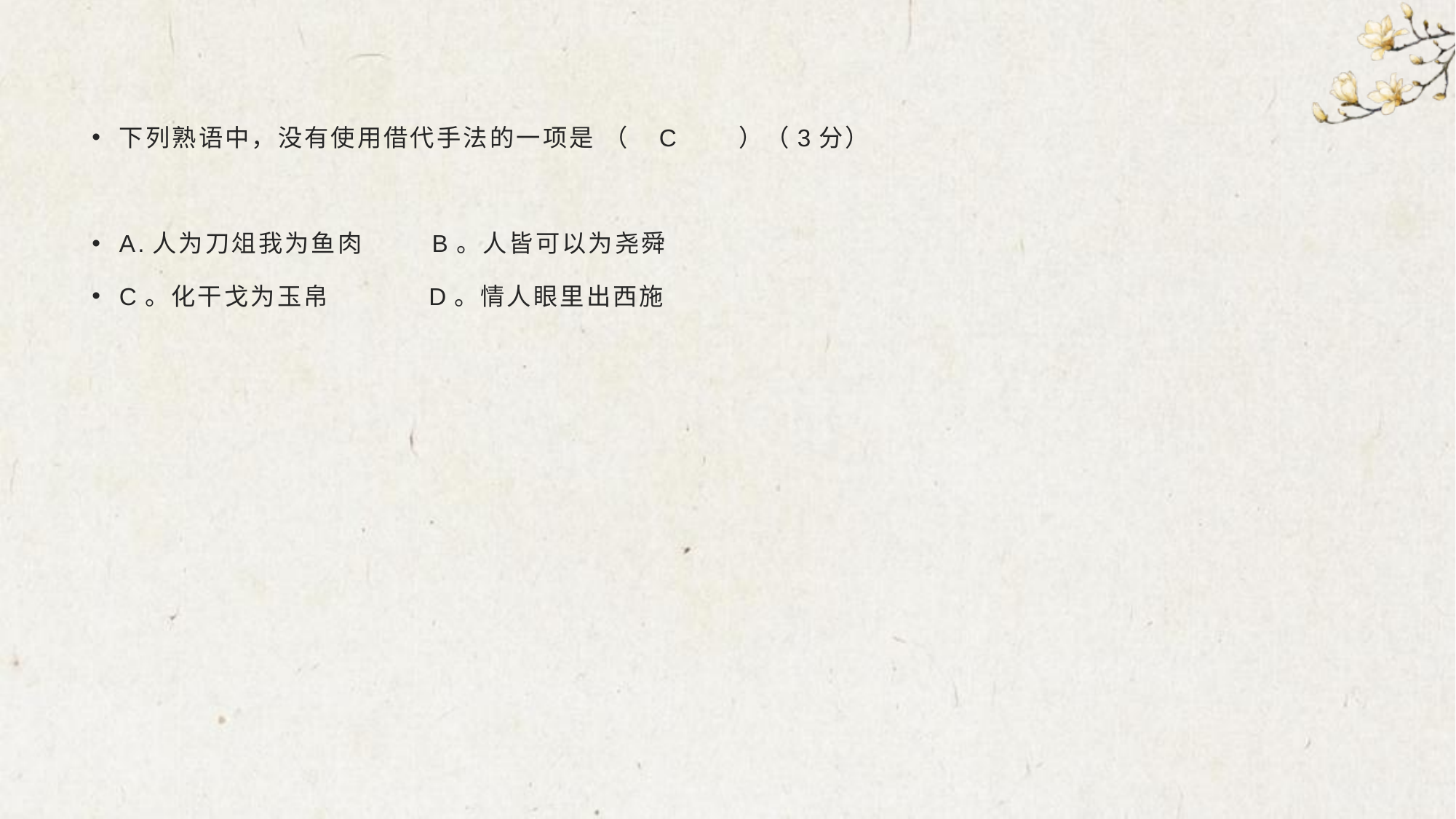

#
下列熟语中，没有使用借代手法的一项是 （   C      ）（3分）

A.人为刀俎我为鱼肉        B。人皆可以为尧舜
C。化干戈为玉帛            D。情人眼里出西施